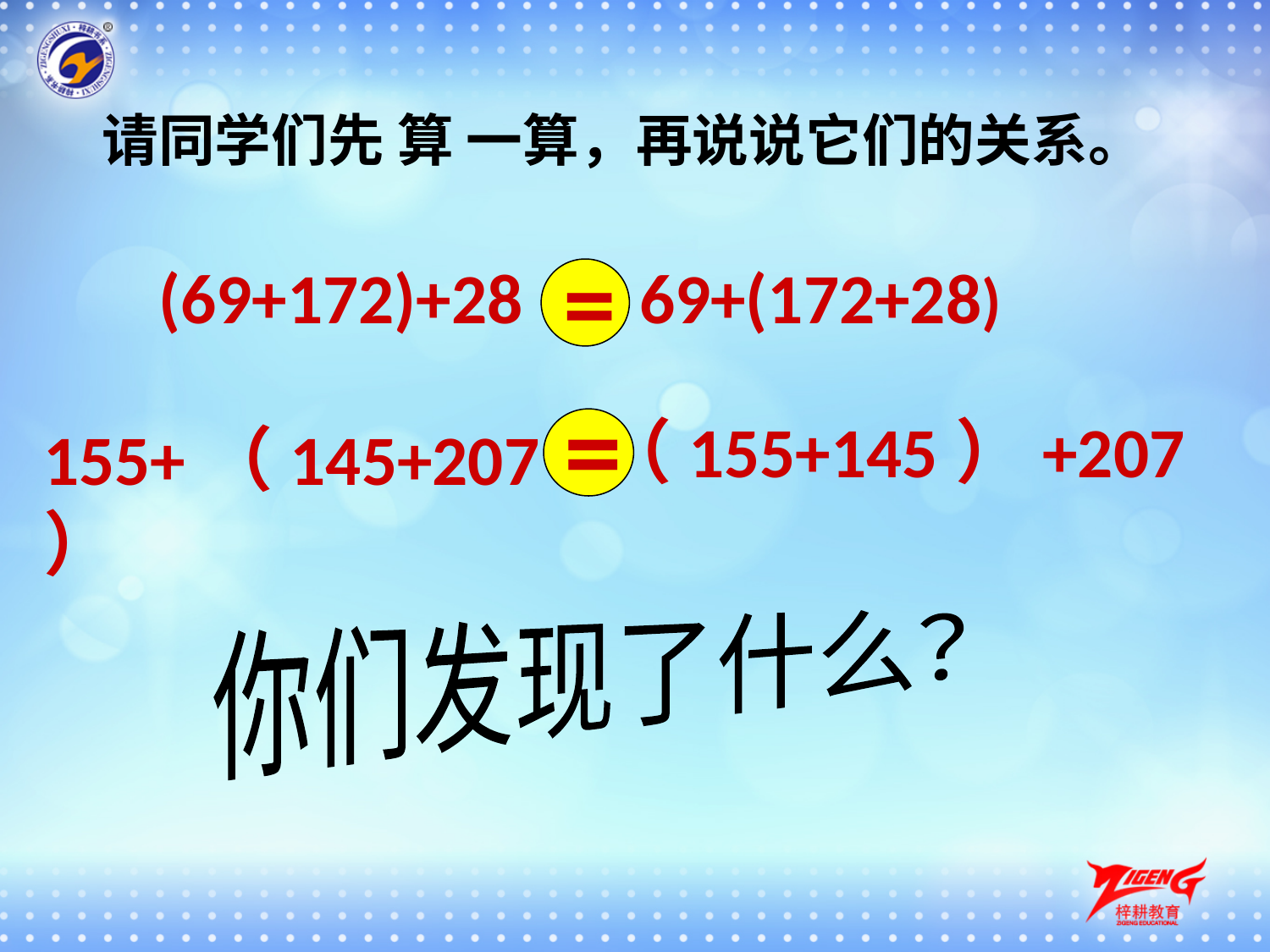

请同学们先 算 一算，再说说它们的关系。
=
(69+172)+28
69+(172+28)

=
（155+145）+207
155+（145+207）

你们发现了什么？